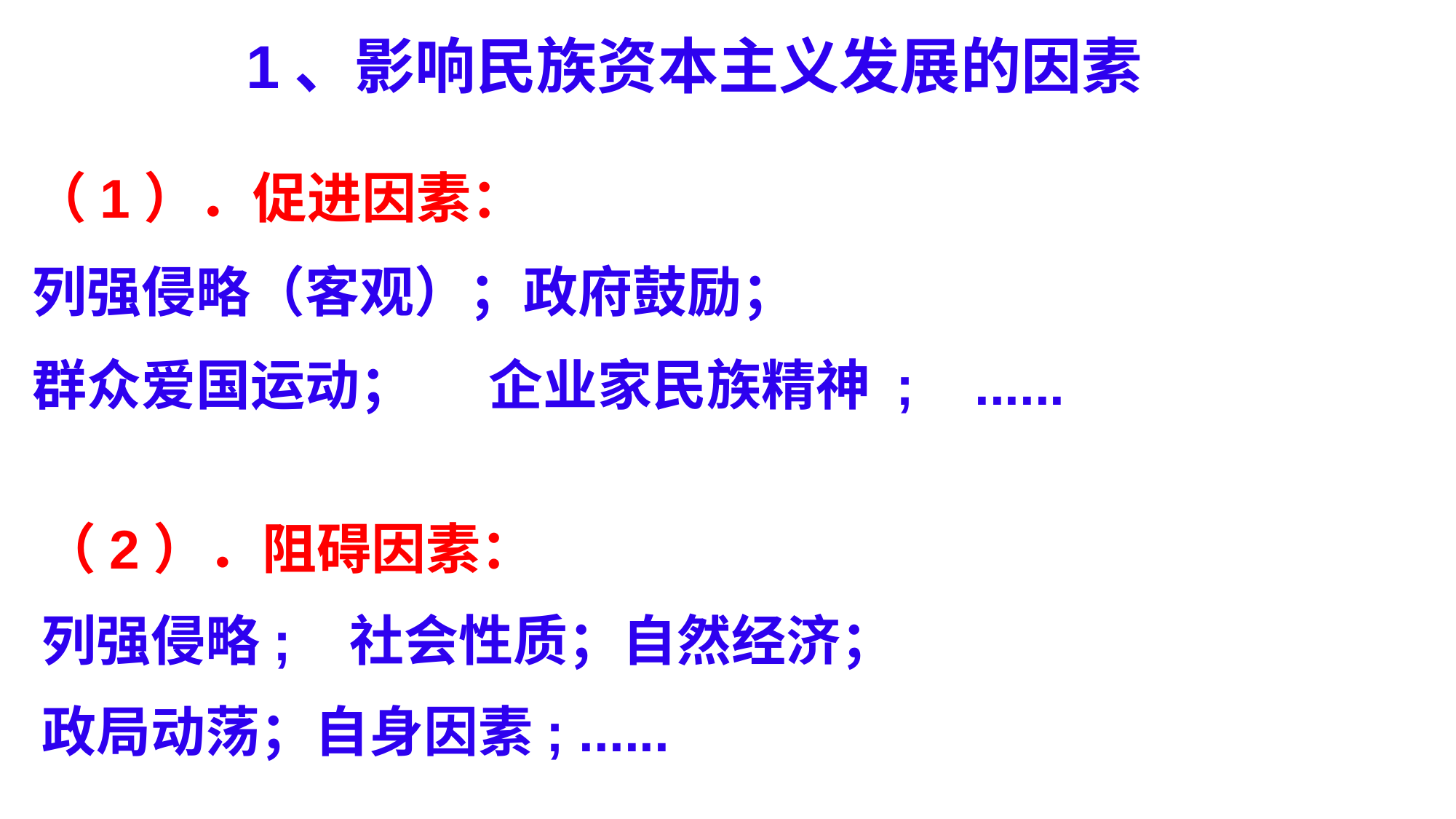

1、影响民族资本主义发展的因素
（1）．促进因素：
列强侵略（客观）；政府鼓励；
群众爱国运动；      企业家民族精神 ;    ......
（2）．阻碍因素：
列强侵略;   社会性质；自然经济；
政局动荡；自身因素; ......